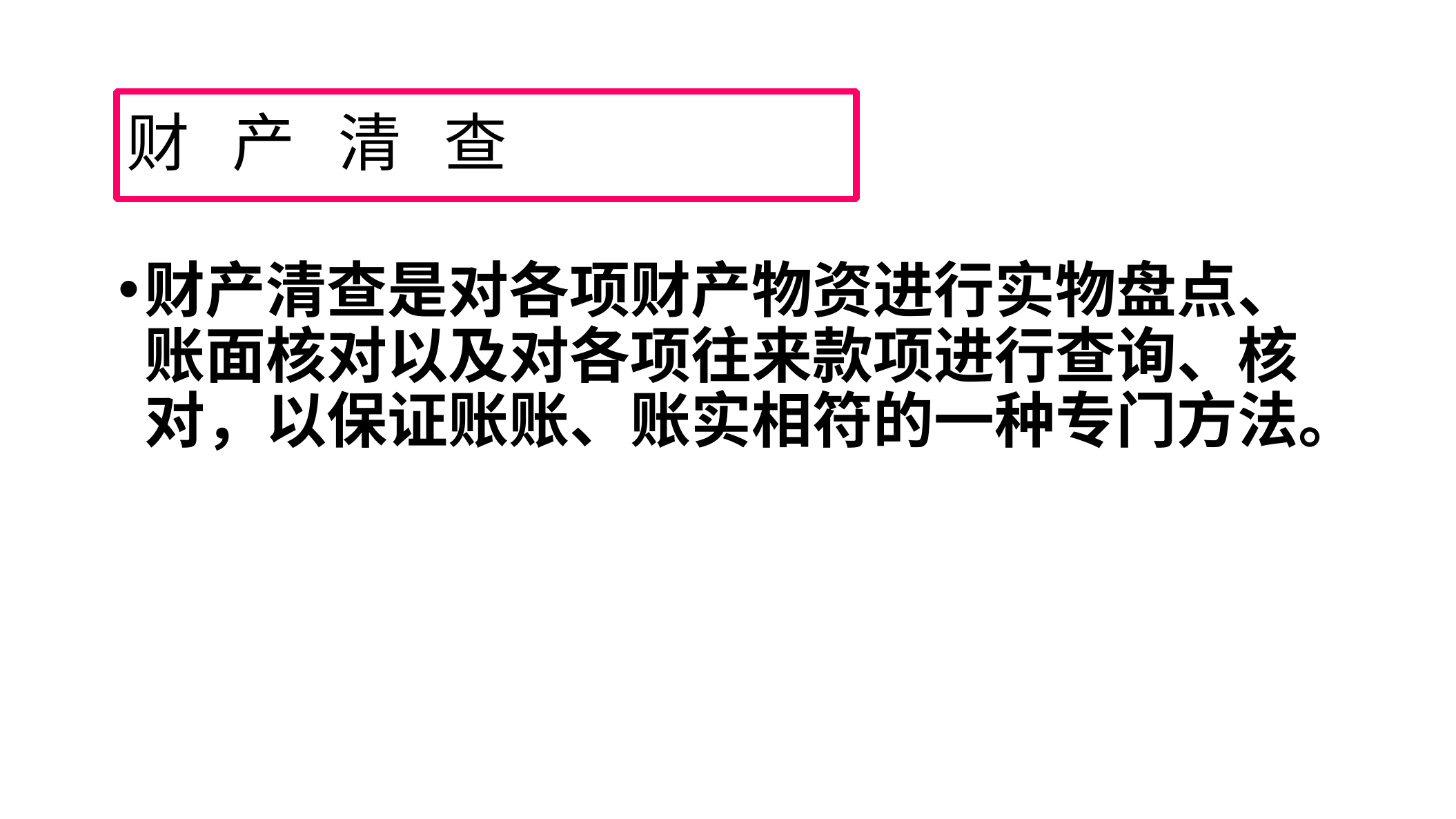

财   产   清   查
财产清查是对各项财产物资进行实物盘点、账面核对以及对各项往来款项进行查询、核对，以保证账账、账实相符的一种专门方法。